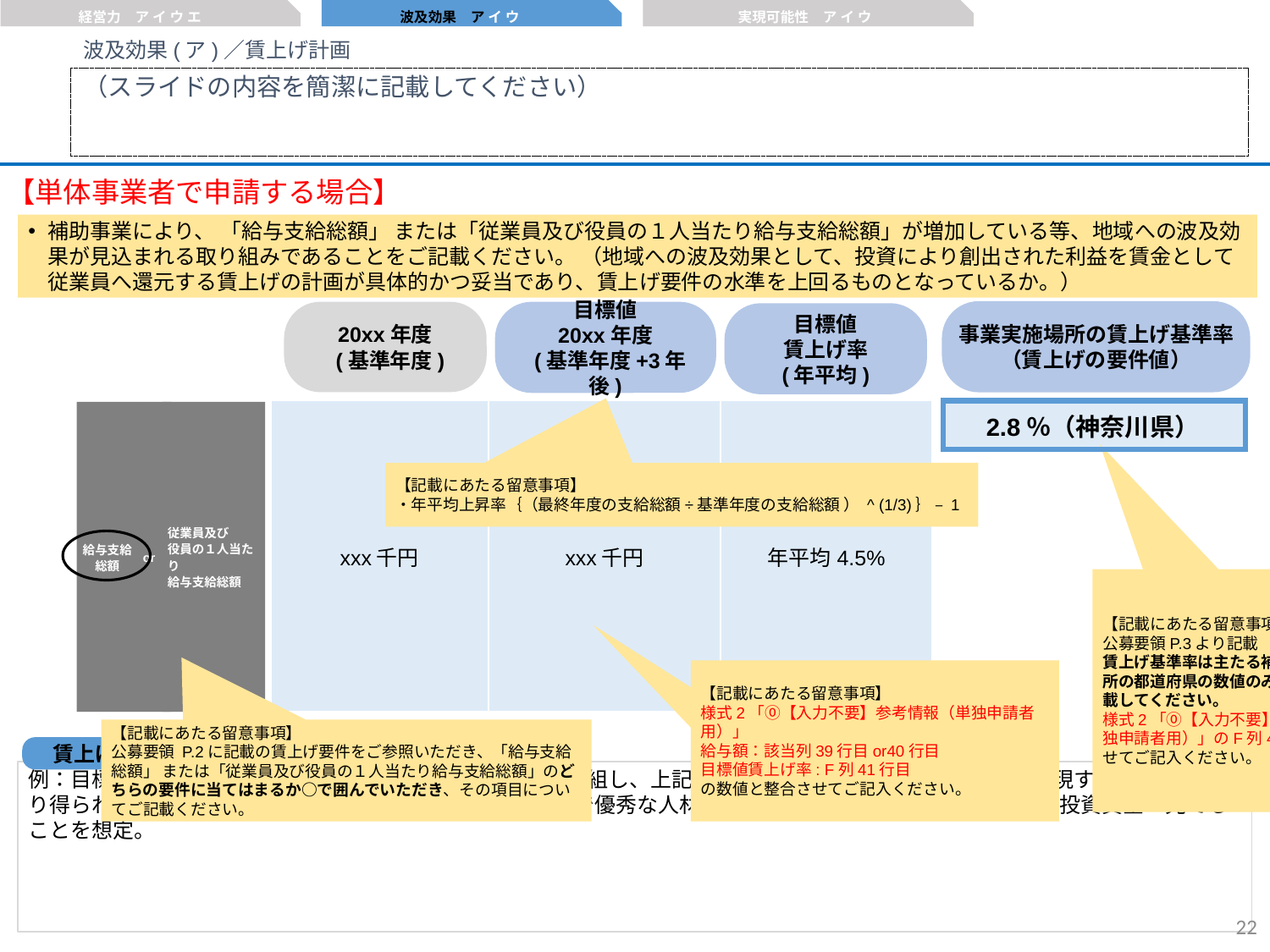

経営力　ア イ ウ エ
波及効果　ア イ ウ
実現可能性　ア イ ウ
波及効果(ア)／賃上げ計画
（スライドの内容を簡潔に記載してください）
【単体事業者で申請する場合】
補助事業により、 「給与支給総額」 または「従業員及び役員の１人当たり給与支給総額」が増加している等、地域への波及効果が見込まれる取り組みであることをご記載ください。 （地域への波及効果として、投資により創出された利益を賃金として従業員へ還元する賃上げの計画が具体的かつ妥当であり、賃上げ要件の水準を上回るものとなっているか。）
事業実施場所の賃上げ基準率
（賃上げの要件値）
20xx年度
 (基準年度)
目標値
20xx年度
 (基準年度+3年後)
目標値
賃上げ率
(年平均)
| xxx千円 | xxx千円 | 年平均4.5% |
| --- | --- | --- |

| 2.8％（神奈川県） |
| --- |
従業員及び
役員の１人当たり
給与支給総額
or
給与支給
総額
【記載にあたる留意事項】
・年平均上昇率｛（最終年度の支給総額÷基準年度の支給総額 ） ^ (1/3)｝ – 1

【記載にあたる留意事項】
公募要領P.3より記載
賃上げ基準率は主たる補助事業実施場所の都道府県の数値のみをこちらに記載してください。
様式2「⓪【入力不要】参考情報（単独申請者用）」のF列42行目と整合させてご記入ください。
【記載にあたる留意事項】
様式2「⓪【入力不要】参考情報（単独申請者用）」
給与額：該当列39行目or40行目
目標値賃上げ率: F列41行目
の数値と整合させてご記入ください。
【記載にあたる留意事項】
公募要領 P.2に記載の賃上げ要件をご参照いただき、「給与支給総額」 または「従業員及び役員の１人当たり給与支給総額」のどちらの要件に当てはまるか○で囲んでいただき、その項目についてご記載ください。
賃上げ目標の実現に向けた取組
例：目標とする賃上げ率の実現に向けて、XXXといった取組し、上記の売上高成長率、付加価値増加率を実現する。これにより得られた原資のXX割程度を従業員給与へ反映することで優秀な人材確保を進めつつ、残額の一部を更なる投資資金へ充てることを想定。
22